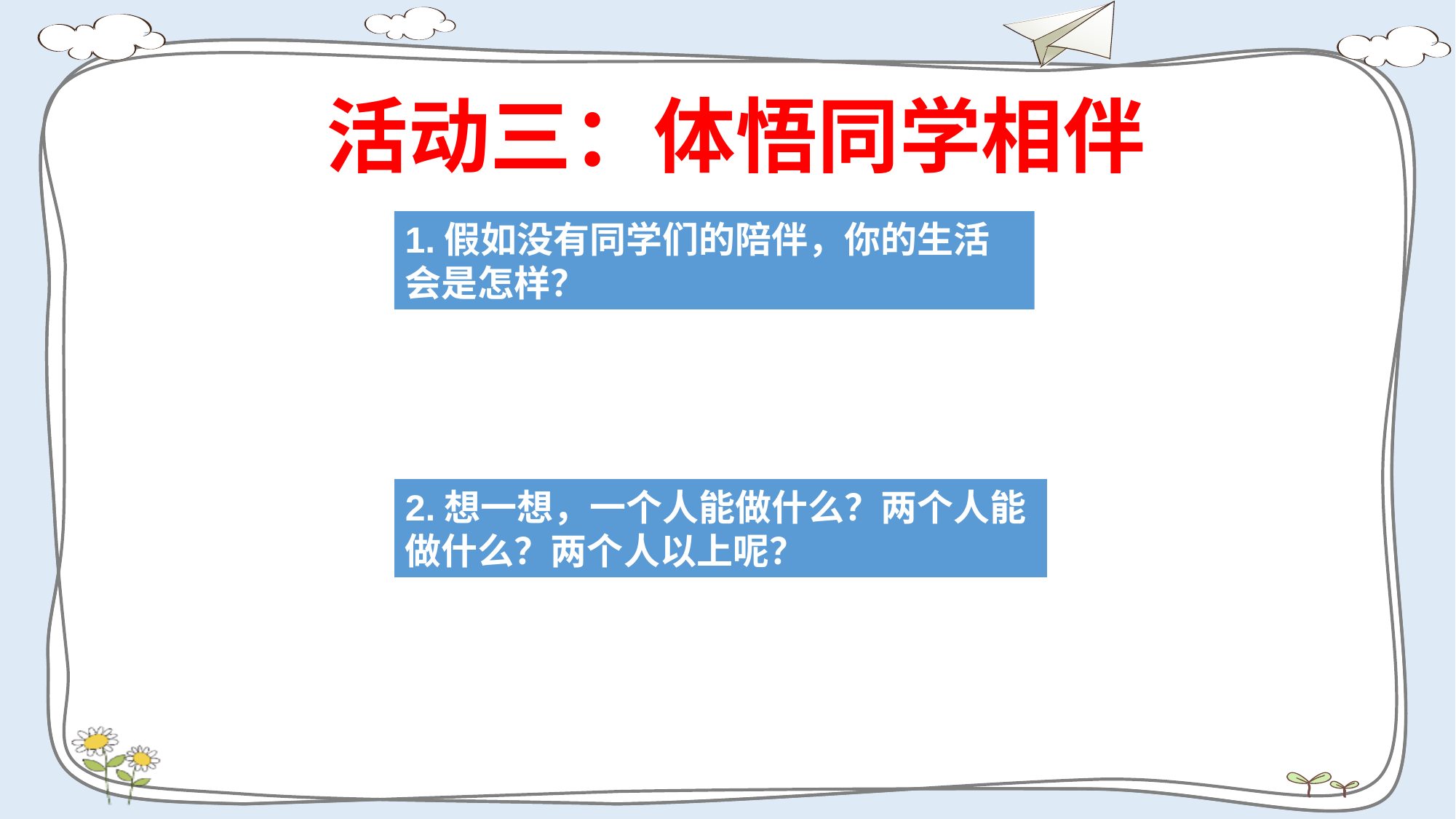

活动三：体悟同学相伴
1.假如没有同学们的陪伴，你的生活会是怎样？
2.想一想，一个人能做什么？两个人能做什么？两个人以上呢？